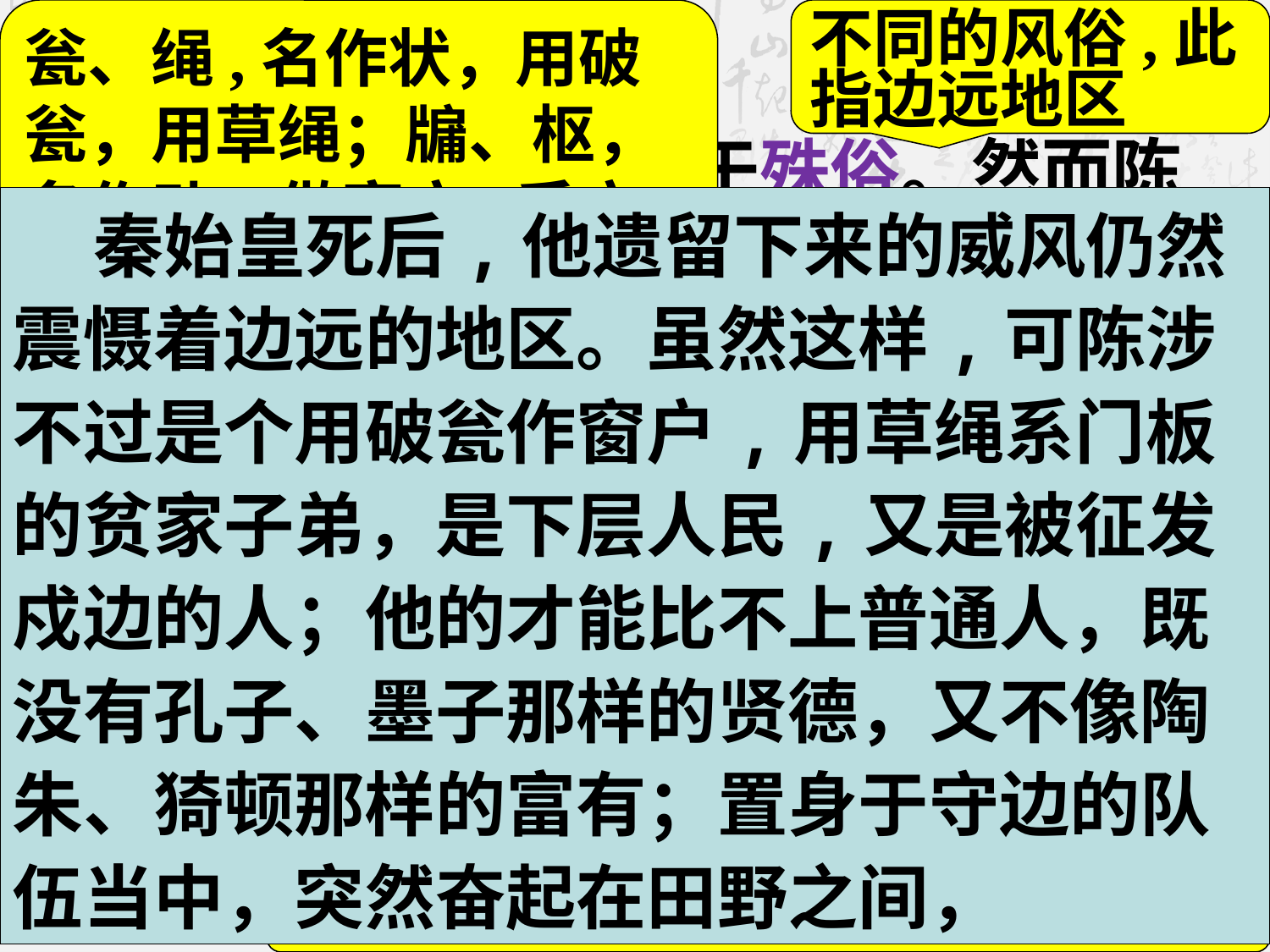

瓮、绳,名作状，用破瓮，用草绳；牖、枢，名作动。做窗户,系户枢
不同的风俗,此指边远地区
　　始皇既没，余威震于殊俗。然而陈涉瓮牖绳枢之子,氓隶之人，而迁徙之徒也；才能不及中人，非有仲尼、墨翟之贤，陶朱、猗顿之富；蹑足行伍之间，而崛起阡陌之中，
    秦始皇死后,他遗留下来的威风仍然震慑着边远的地区。虽然这样,可陈涉不过是个用破瓮作窗户,用草绳系门板的贫家子弟，是下层人民,又是被征发戍边的人；他的才能比不上普通人，既没有孔子、墨子那样的贤德，又不像陶朱、猗顿那样的富有；置身于守边的队伍当中，突然奋起在田野之间，
被征发的人
平常的人
置身于
军队
南北为阡,东西为陌。指田野